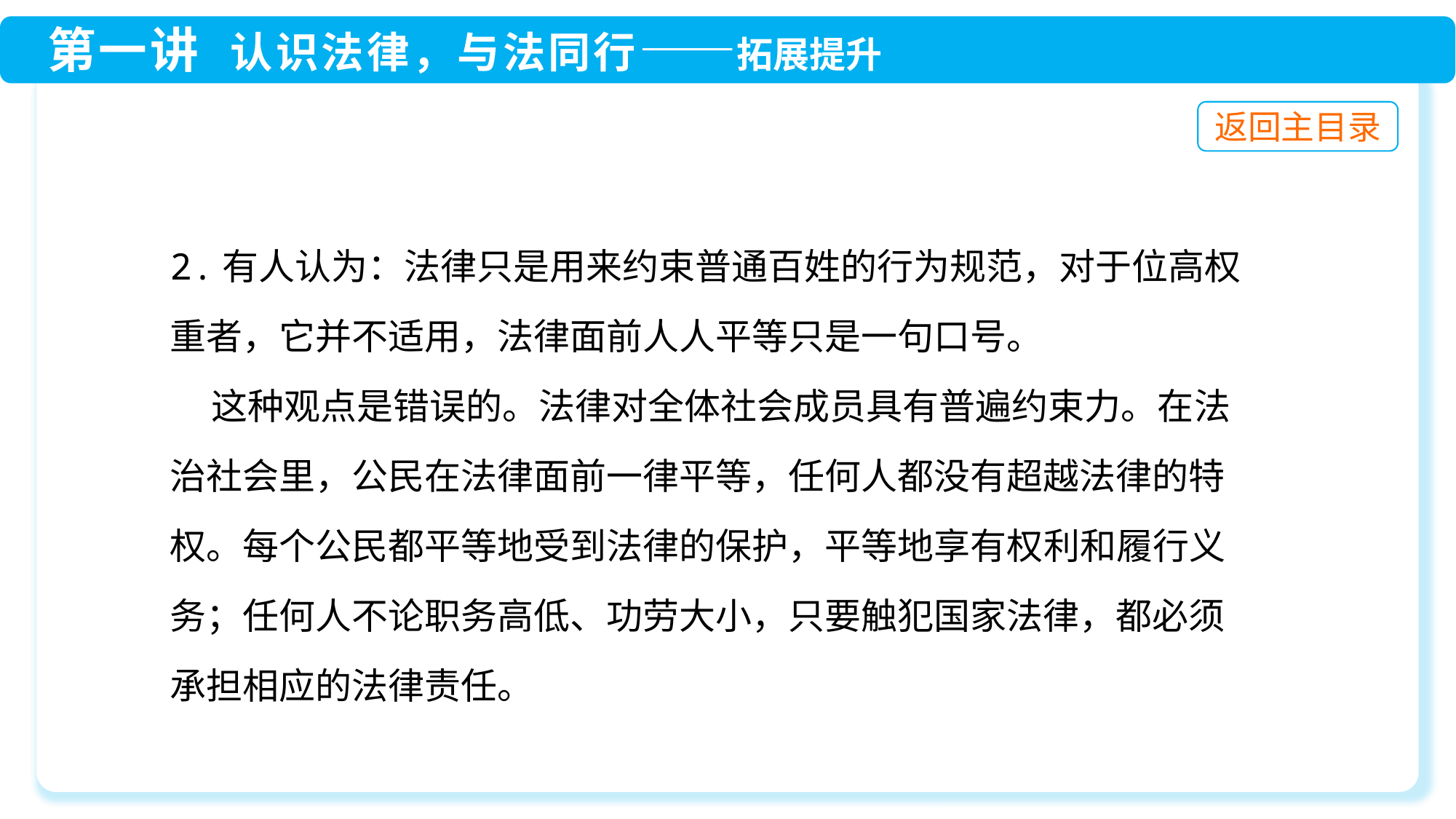

2.有人认为：法律只是用来约束普通百姓的行为规范，对于位高权重者，它并不适用，法律面前人人平等只是一句口号。
    这种观点是错误的。法律对全体社会成员具有普遍约束力。在法治社会里，公民在法律面前一律平等，任何人都没有超越法律的特权。每个公民都平等地受到法律的保护，平等地享有权利和履行义务；任何人不论职务高低、功劳大小，只要触犯国家法律，都必须承担相应的法律责任。